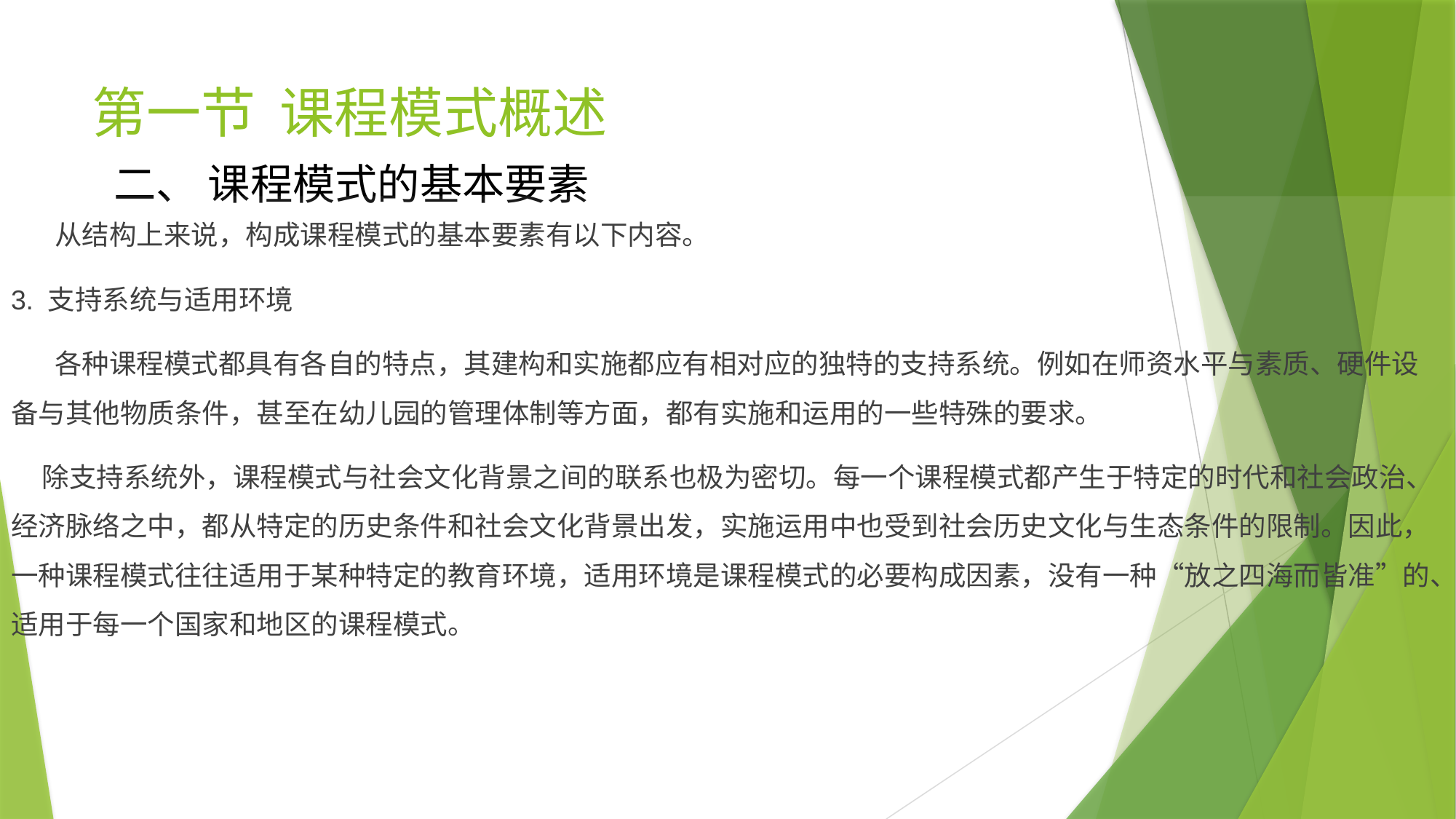

# 第一节  课程模式概述
二、 课程模式的基本要素
      从结构上来说，构成课程模式的基本要素有以下内容。
3. 支持系统与适用环境
      各种课程模式都具有各自的特点，其建构和实施都应有相对应的独特的支持系统。例如在师资水平与素质、硬件设备与其他物质条件，甚至在幼儿园的管理体制等方面，都有实施和运用的一些特殊的要求。
    除支持系统外，课程模式与社会文化背景之间的联系也极为密切。每一个课程模式都产生于特定的时代和社会政治、经济脉络之中，都从特定的历史条件和社会文化背景出发，实施运用中也受到社会历史文化与生态条件的限制。因此，一种课程模式往往适用于某种特定的教育环境，适用环境是课程模式的必要构成因素，没有一种“放之四海而皆准”的、适用于每一个国家和地区的课程模式。